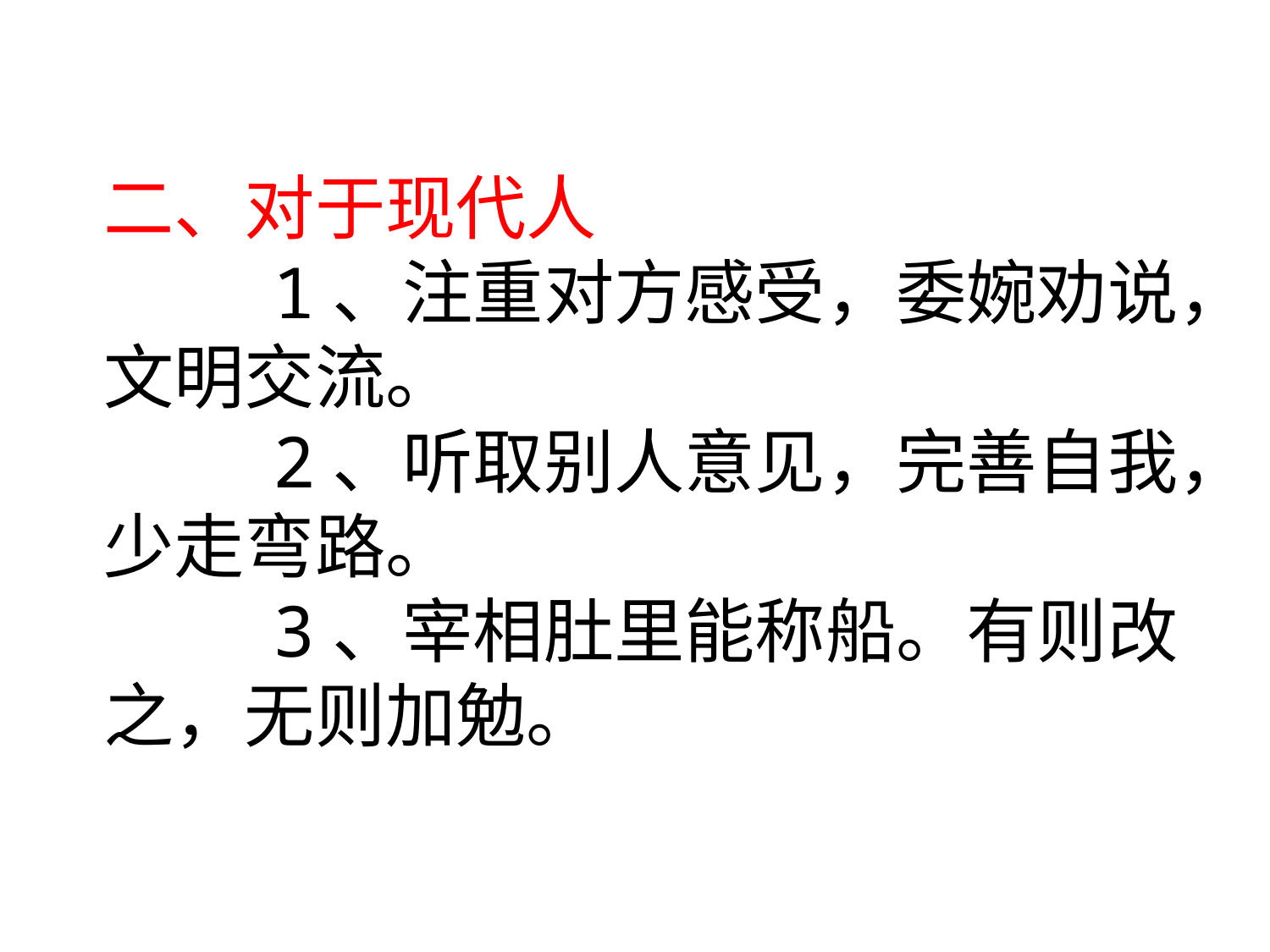

二、对于现代人
    1、注重对方感受，委婉劝说，文明交流。
    2、听取别人意见，完善自我，少走弯路。
    3、宰相肚里能称船。有则改之，无则加勉。